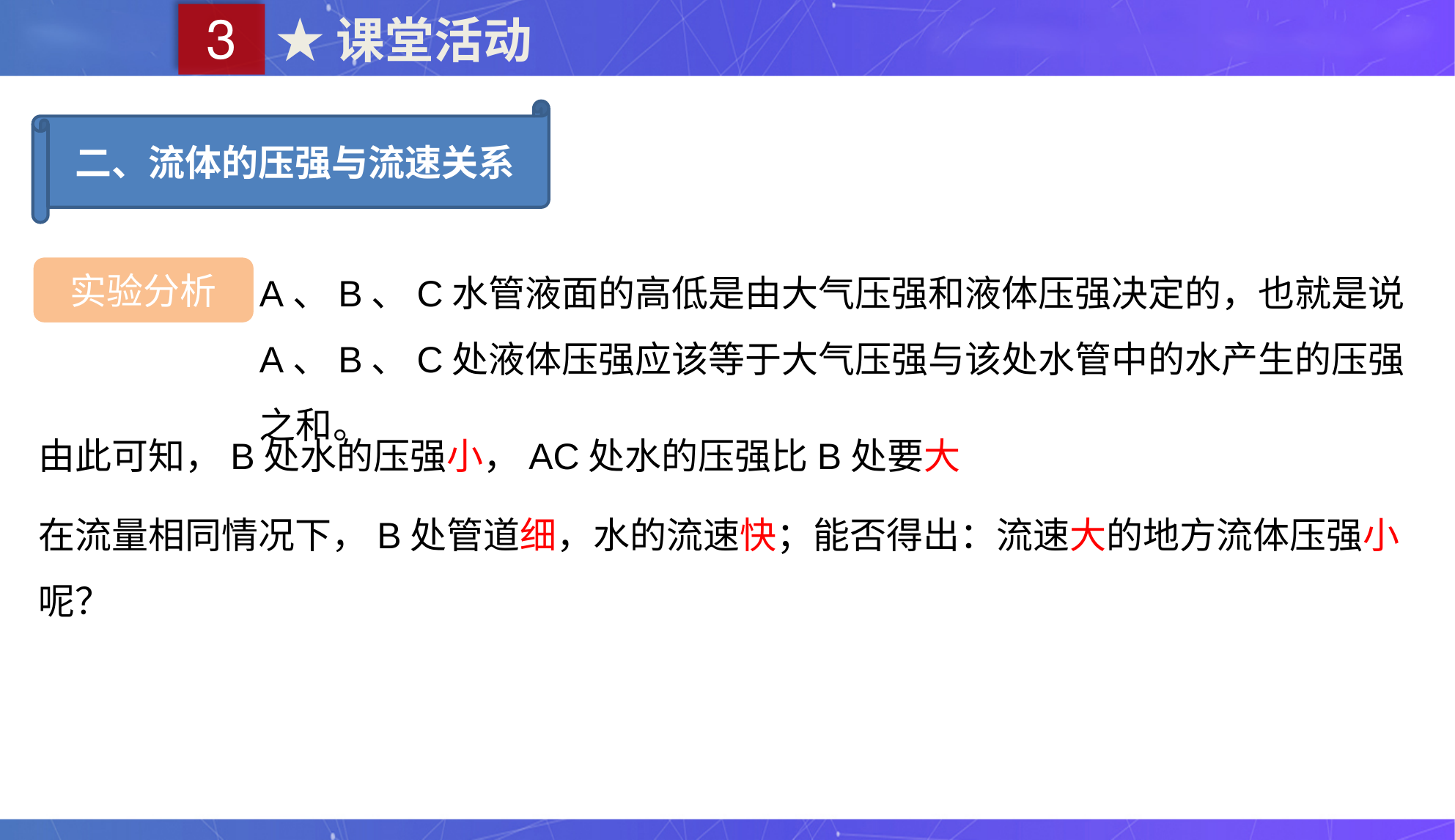

3
★课堂活动
二、流体的压强与流速关系
A、B、C水管液面的高低是由大气压强和液体压强决定的，也就是说A、B、C处液体压强应该等于大气压强与该处水管中的水产生的压强之和。
实验分析
由此可知，B处水的压强小，AC处水的压强比B处要大
在流量相同情况下，B处管道细，水的流速快；能否得出：流速大的地方流体压强小呢？